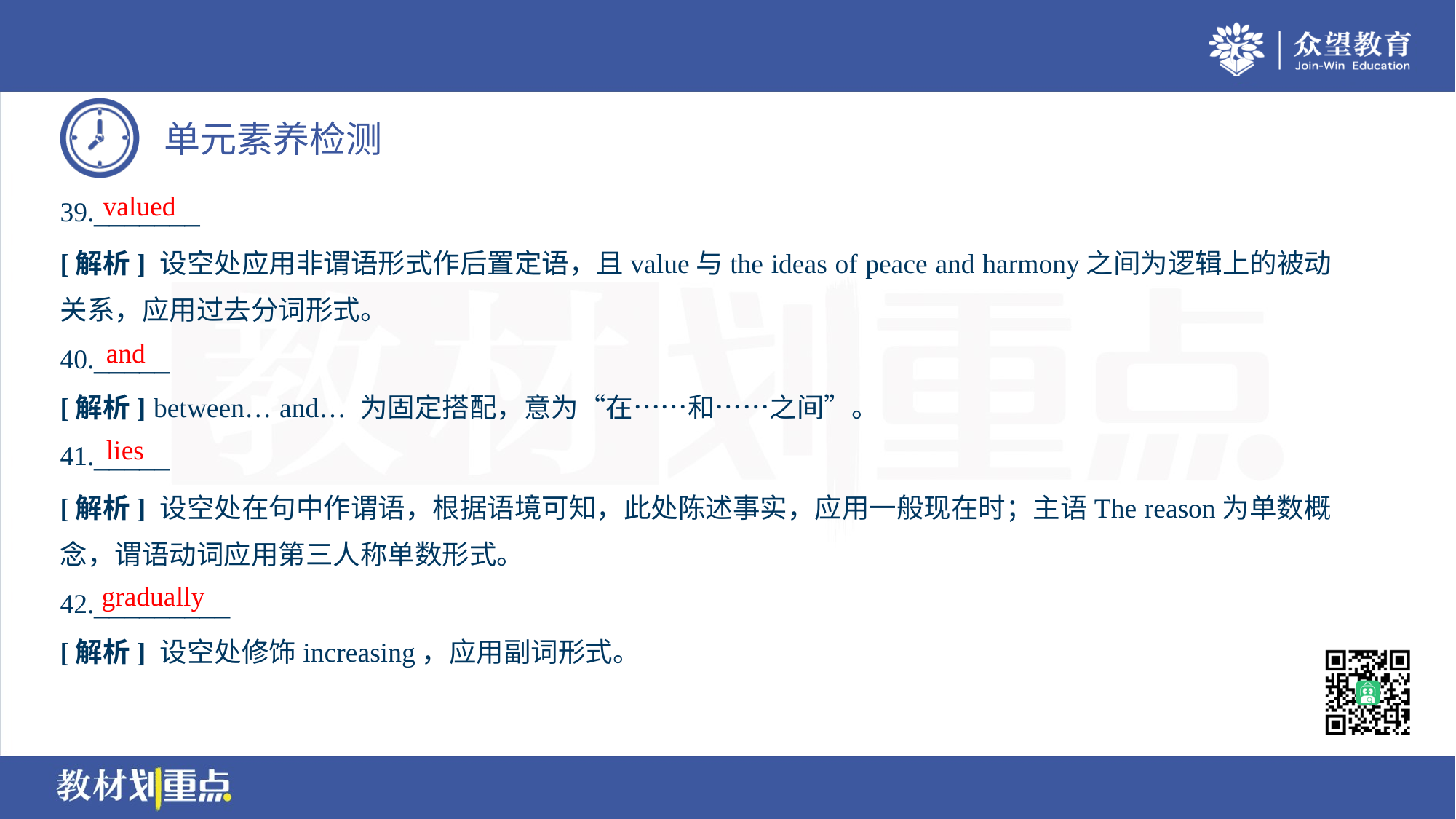

valued
39._______
[解析] 设空处应用非谓语形式作后置定语，且value与the ideas of peace and harmony之间为逻辑上的被动
关系，应用过去分词形式。
and
40._____
[解析] between… and… 为固定搭配，意为“在……和……之间”。
lies
41._____
[解析] 设空处在句中作谓语，根据语境可知，此处陈述事实，应用一般现在时；主语The reason为单数概
念，谓语动词应用第三人称单数形式。
gradually
42._________
[解析] 设空处修饰increasing，应用副词形式。